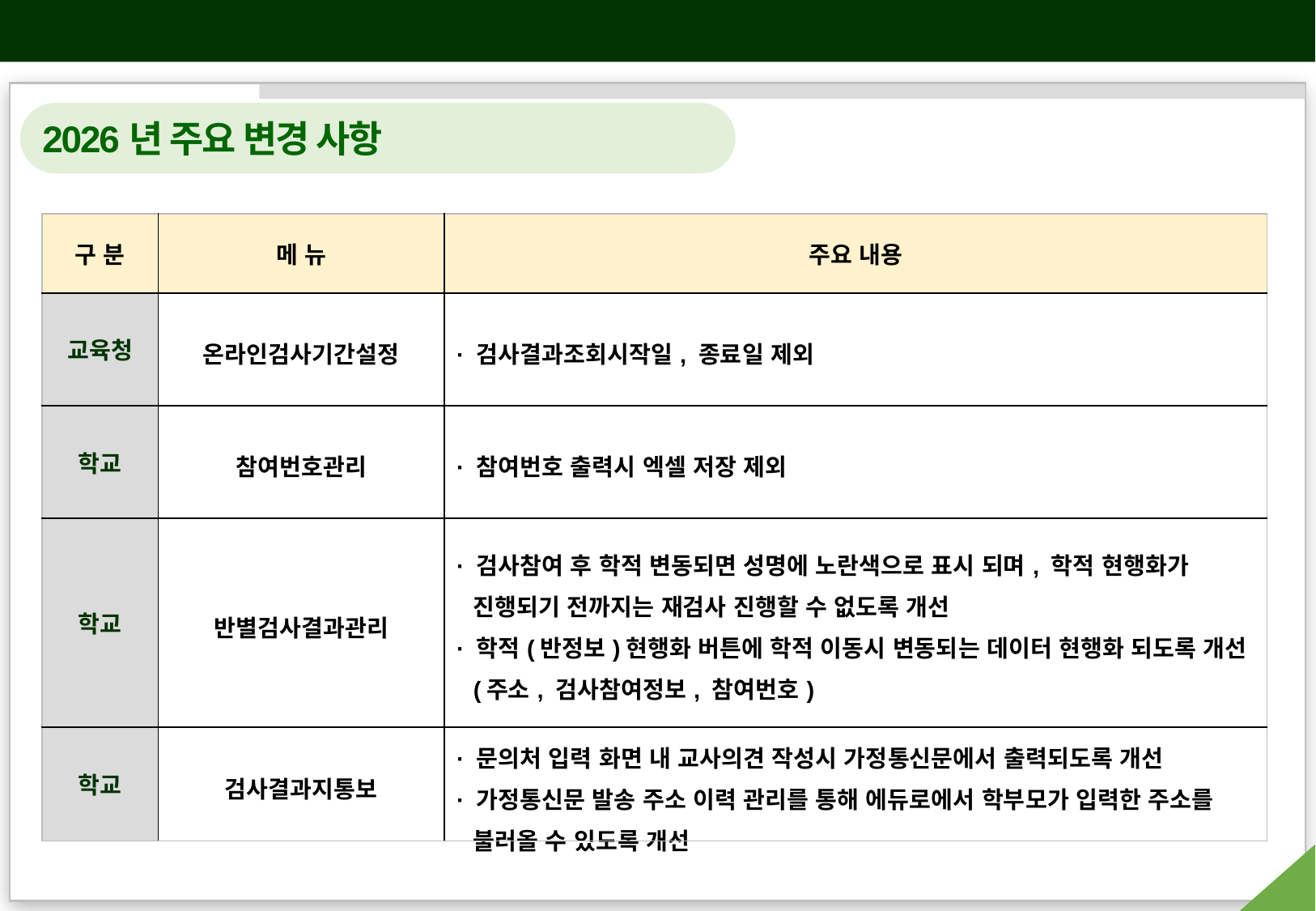

2026년 학생정서∙행동특성검사 주요 안내 사항
2026년 주요 변경 사항
| 구 분 | 메 뉴 | 주요 내용 |
| --- | --- | --- |
| 교육청 | 온라인검사기간설정 | · 검사결과조회시작일, 종료일 제외 |
| 학교 | 참여번호관리 | · 참여번호 출력시 엑셀 저장 제외 |
| 학교 | 반별검사결과관리 | · 검사참여 후 학적 변동되면 성명에 노란색으로 표시 되며, 학적 현행화가 진행되기 전까지는 재검사 진행할 수 없도록 개선 · 학적(반정보)현행화 버튼에 학적 이동시 변동되는 데이터 현행화 되도록 개선(주소, 검사참여정보, 참여번호) |
| 학교 | 검사결과지통보 | · 문의처 입력 화면 내 교사의견 작성시 가정통신문에서 출력되도록 개선 · 가정통신문 발송 주소 이력 관리를 통해 에듀로에서 학부모가 입력한 주소를 불러올 수 있도록 개선 |